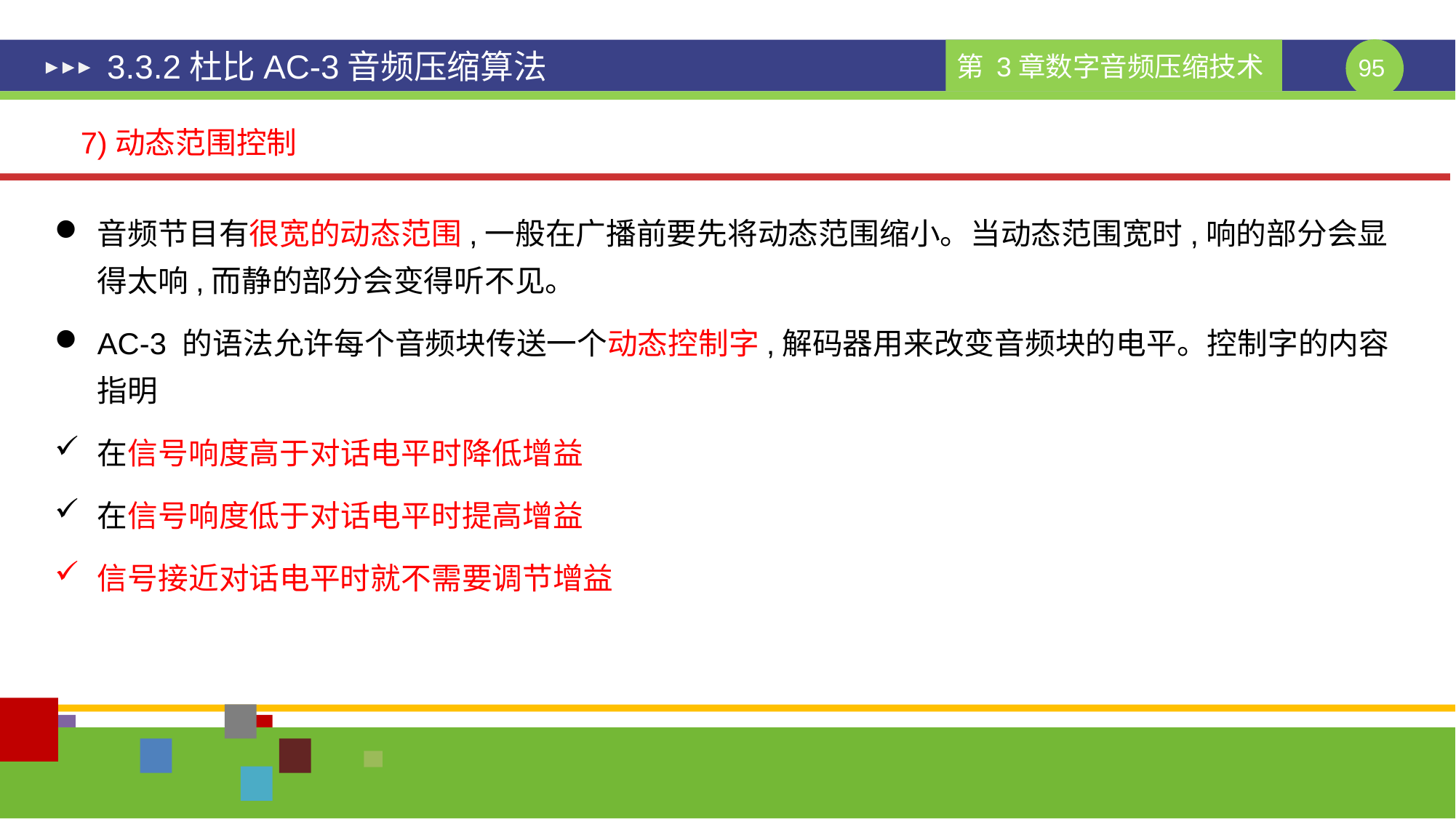

# 3.3.2杜比AC-3音频压缩算法
7)动态范围控制

音频节目有很宽的动态范围,一般在广播前要先将动态范围缩小。当动态范围宽时,响的部分会显得太响,而静的部分会变得听不见。
AC-3 的语法允许每个音频块传送一个动态控制字,解码器用来改变音频块的电平。控制字的内容指明
在信号响度高于对话电平时降低增益
在信号响度低于对话电平时提高增益
信号接近对话电平时就不需要调节增益